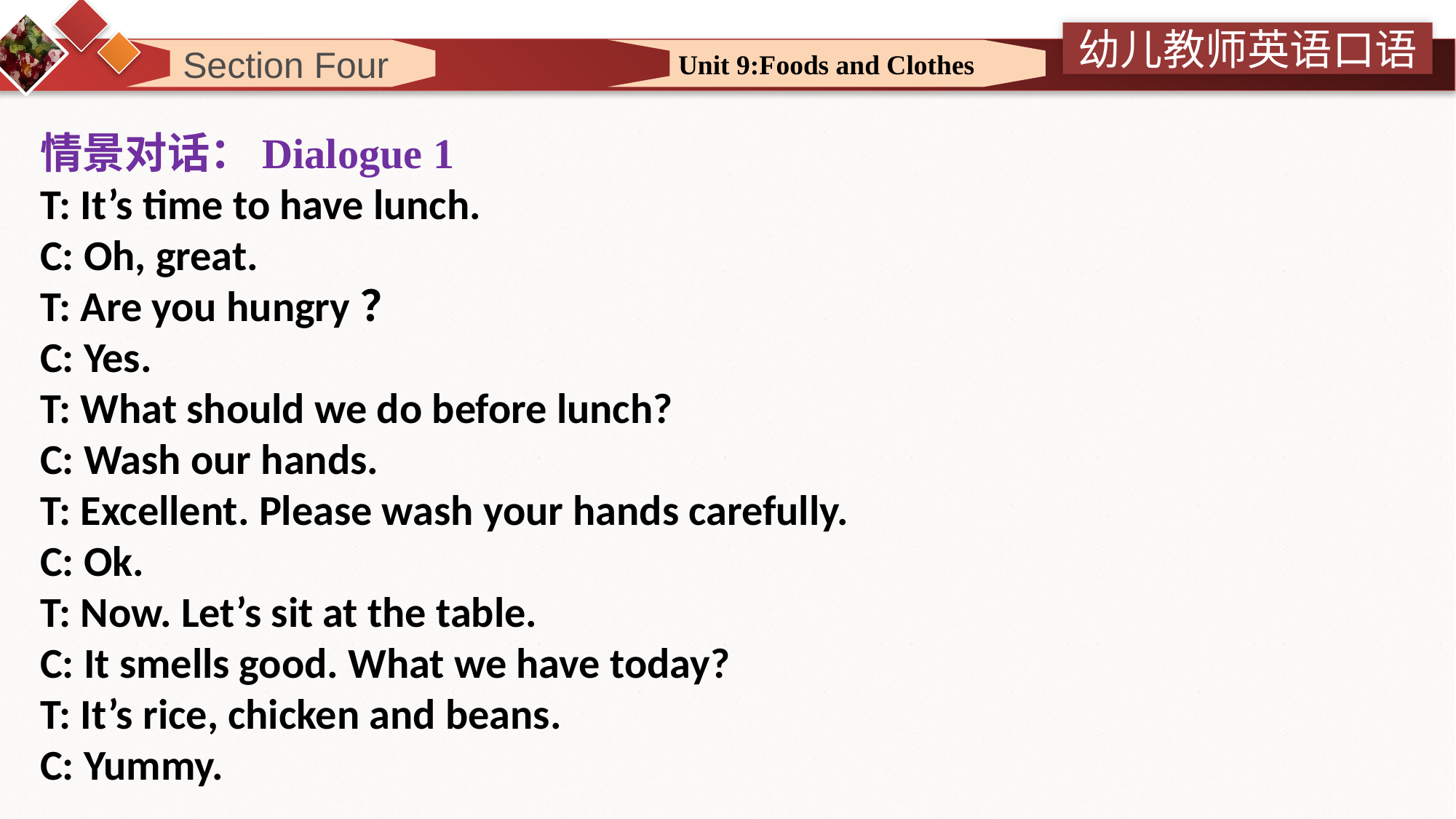

Section Four
Unit 9:Foods and Clothes

情景对话：Dialogue 1
T: It’s time to have lunch.
C: Oh, great.
T: Are you hungry？
C: Yes.
T: What should we do before lunch?
C: Wash our hands.
T: Excellent. Please wash your hands carefully.
C: Ok.
T: Now. Let’s sit at the table.
C: It smells good. What we have today?
T: It’s rice, chicken and beans.
C: Yummy.